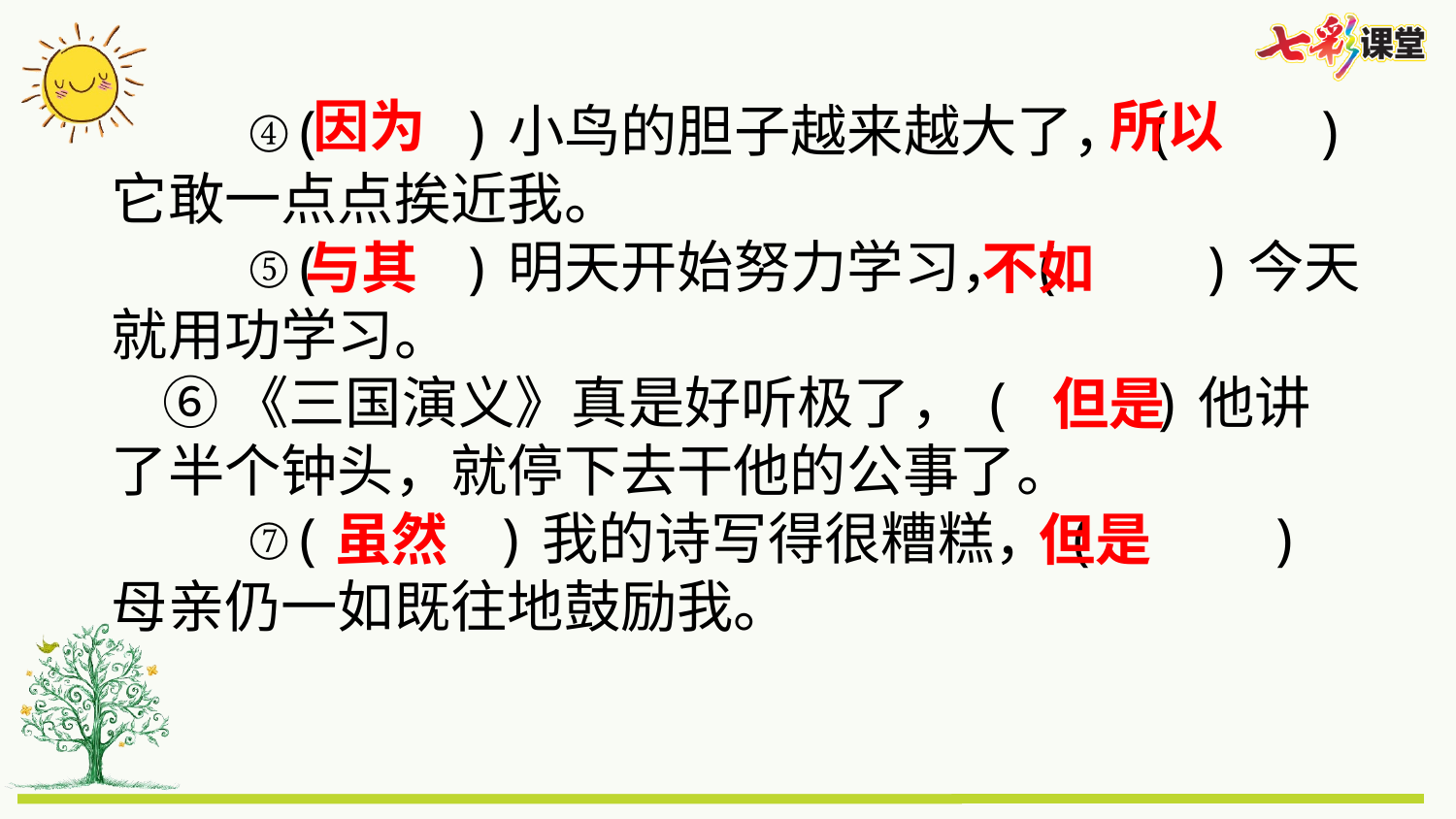

因为
所以
    ④(    )小鸟的胆子越来越大了，(    )它敢一点点挨近我。
    ⑤(    )明天开始努力学习，(    )今天就用功学习。
    ⑥《三国演义》真是好听极了，(    )他讲了半个钟头，就停下去干他的公事了。
    ⑦(     )我的诗写得很糟糕，(     )母亲仍一如既往地鼓励我。
与其
不如
但是
虽然
但是